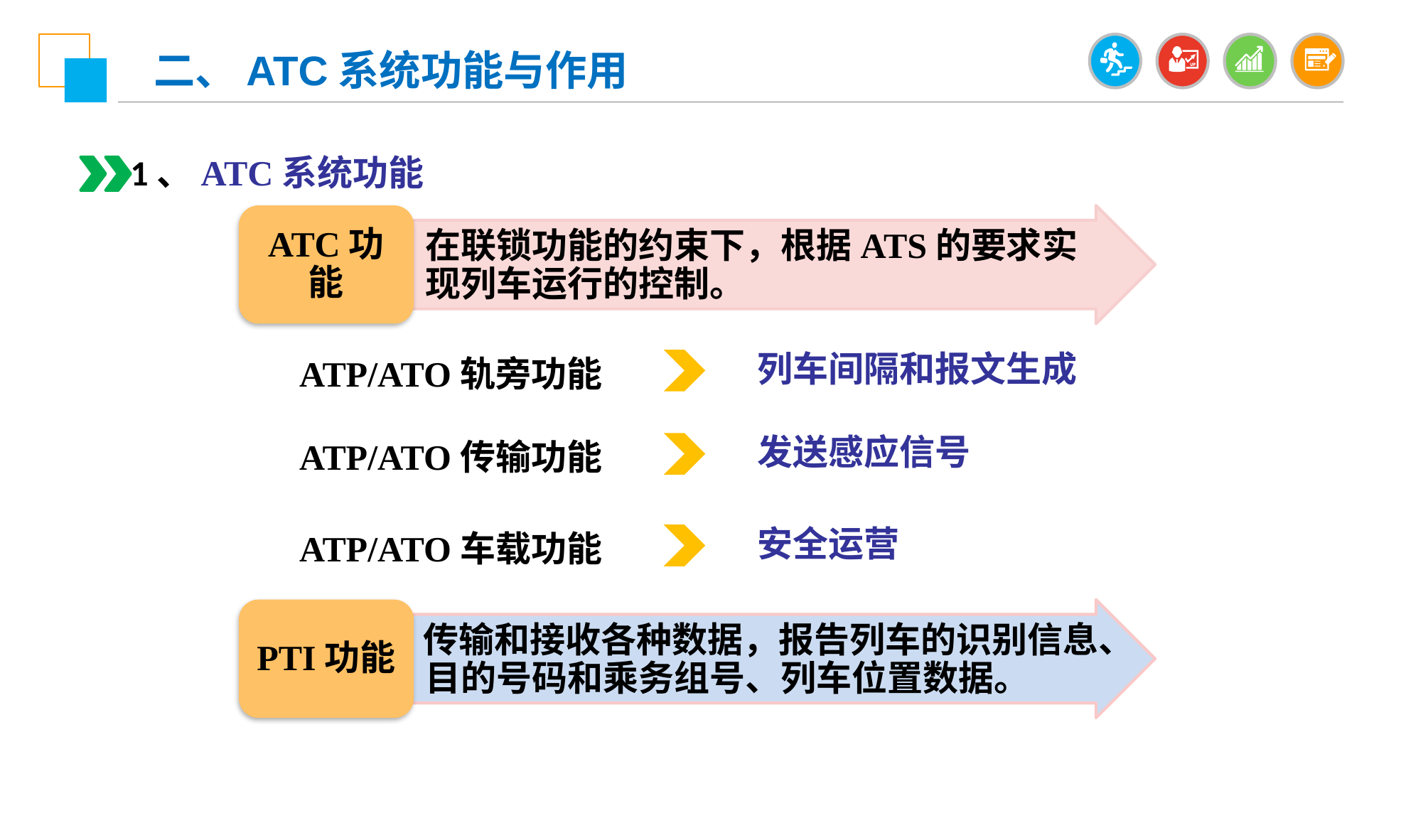

二、ATC系统功能与作用

1、ATC系统功能

ATC功能

在联锁功能的约束下，根据ATS的要求实现列车运行的控制。
列车间隔和报文生成
ATP/ATO轨旁功能

发送感应信号
ATP/ATO传输功能

安全运营
ATP/ATO车载功能

PTI功能

  传输和接收各种数据，报告列车的识别信息、目的号码和乘务组号、列车位置数据。